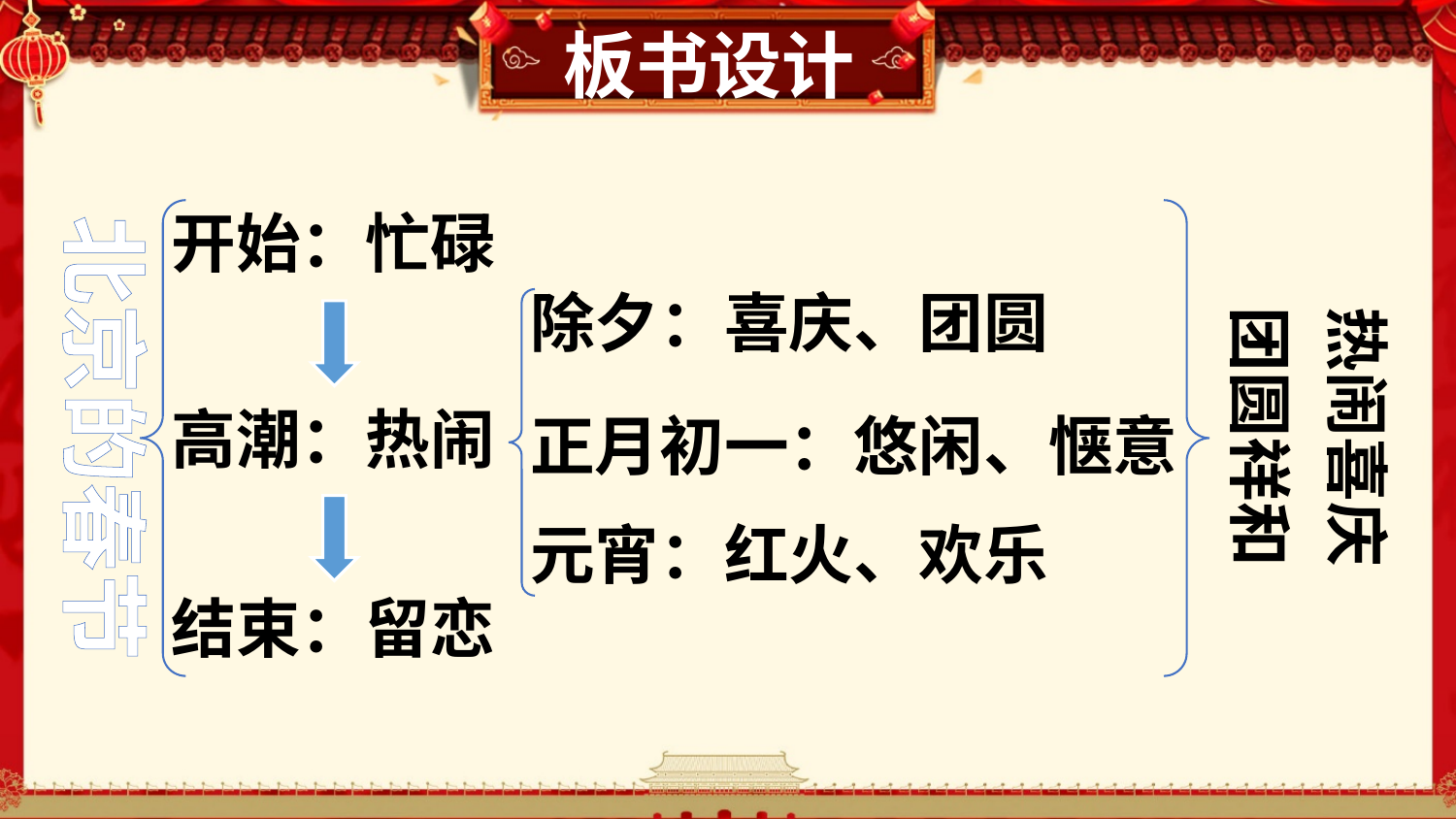

板书设计
北京的春节
开始：忙碌

热闹喜庆
团圆祥和
除夕：喜庆、团圆

高潮：热闹
正月初一：悠闲、惬意

元宵：红火、欢乐
结束：留恋